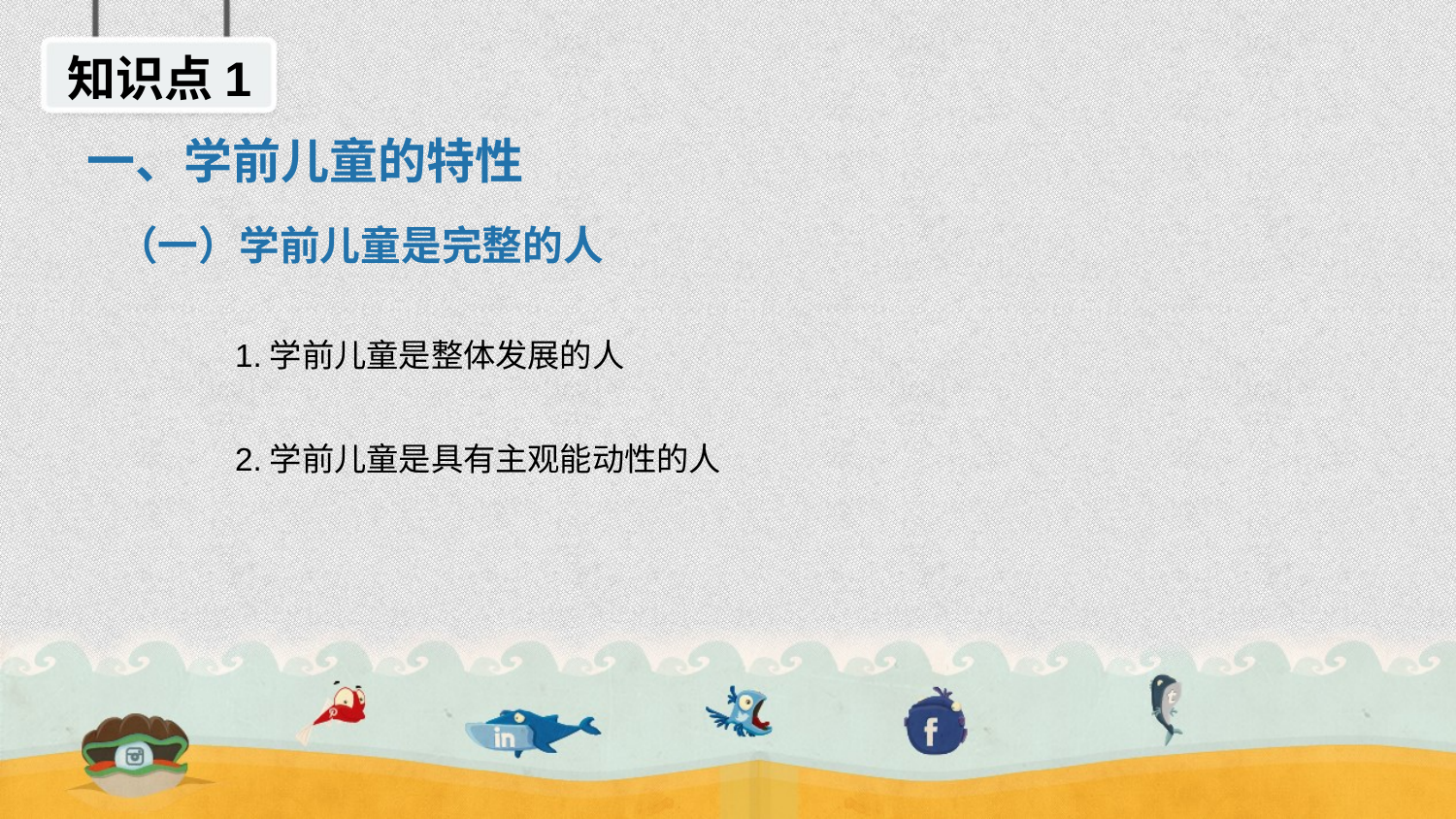

知识点1
一、学前儿童的特性
（一）学前儿童是完整的人
1.学前儿童是整体发展的人
2.学前儿童是具有主观能动性的人